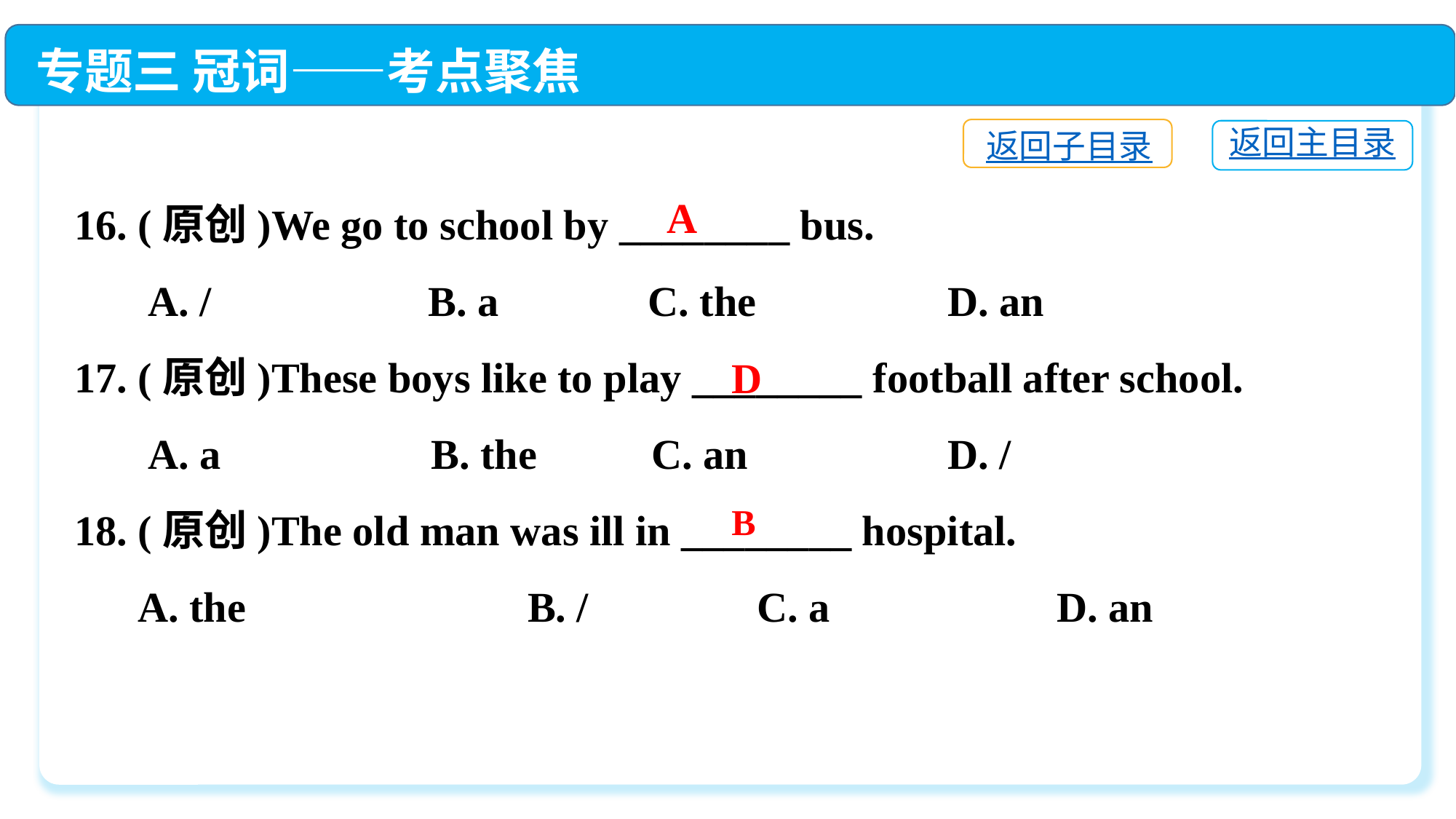

专题三 冠词——考点聚焦

返回子目录
返回主目录
16. (原创)We go to school by ________ bus.
       A. /　	             B. a	             C. the　　	D. an
17. (原创)These boys like to play ________ football after school.
       A. a　　	  B. the	   C. an　　　　	D. /
18. (原创)The old man was ill in ________ hospital.
      A. the　	            B. /	             C. a　　　　	D. an
A

D
B